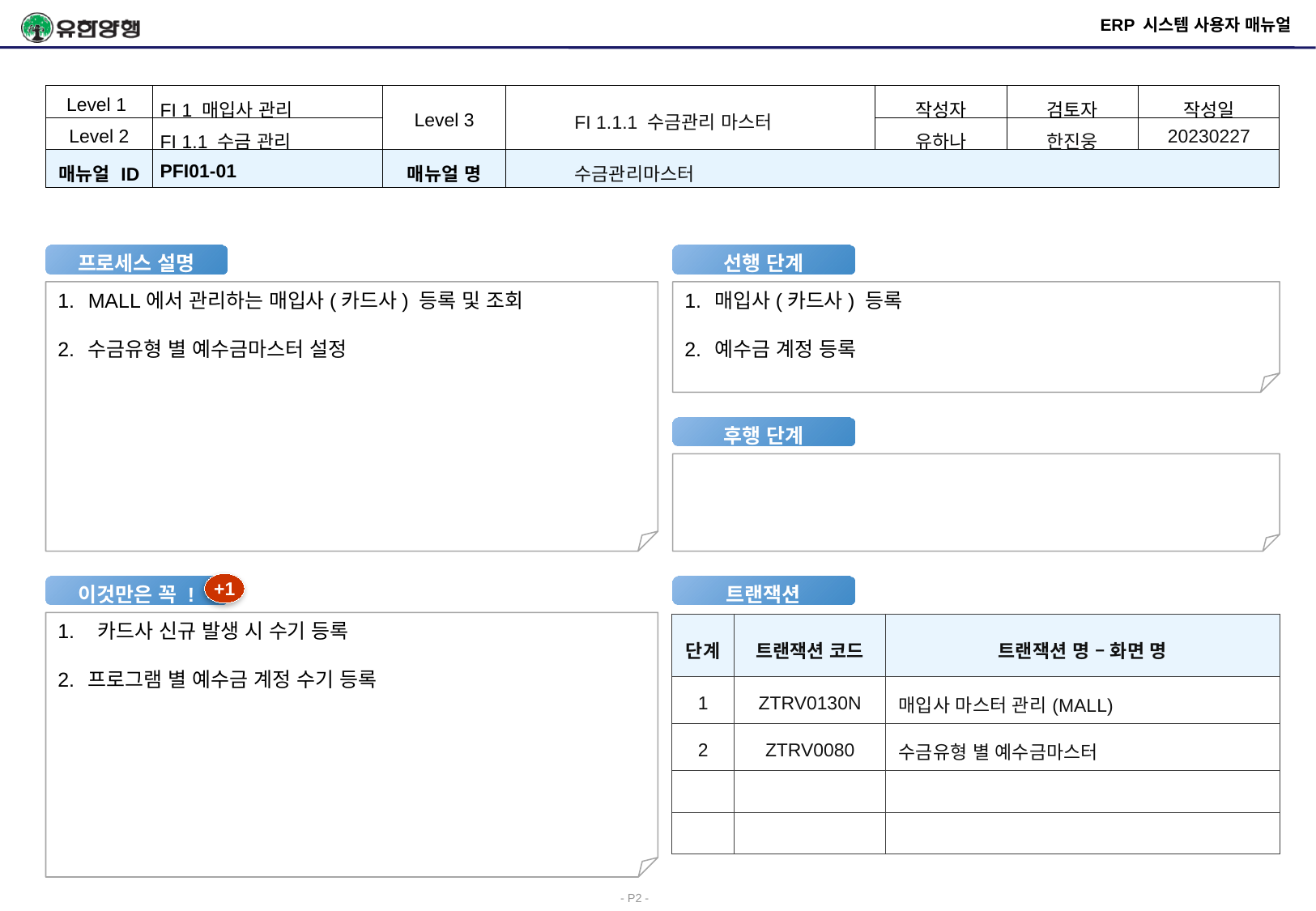

# ERP 시스템 사용자 매뉴얼
| Level 1 | FI 1 매입사 관리 | Level 3 | FI 1.1.1 수금관리 마스터 | 작성자 | 검토자 | 작성일 |
| --- | --- | --- | --- | --- | --- | --- |
| Level 2 | FI 1.1 수금 관리 |  |  | 유하나 | 한진웅 | 20230227 |
| 매뉴얼 ID | PFI01-01 | 매뉴얼 명 | 수금관리마스터 |  |  |  |
프로세스 설명
선행 단계
MALL에서 관리하는 매입사(카드사) 등록 및 조회

수금유형 별 예수금마스터 설정

매입사(카드사) 등록

예수금 계정 등록

후행 단계

+1
이것만은 꼭 !
트랜잭션
 카드사 신규 발생 시 수기 등록

프로그램 별 예수금 계정 수기 등록

| 단계 | 트랜잭션 코드 | 트랜잭션 명 – 화면 명 |
| --- | --- | --- |
| 1 | ZTRV0130N | 매입사 마스터 관리(MALL) |
| 2 | ZTRV0080 | 수금유형 별 예수금마스터 |
|  |  |  |
|  |  |  |